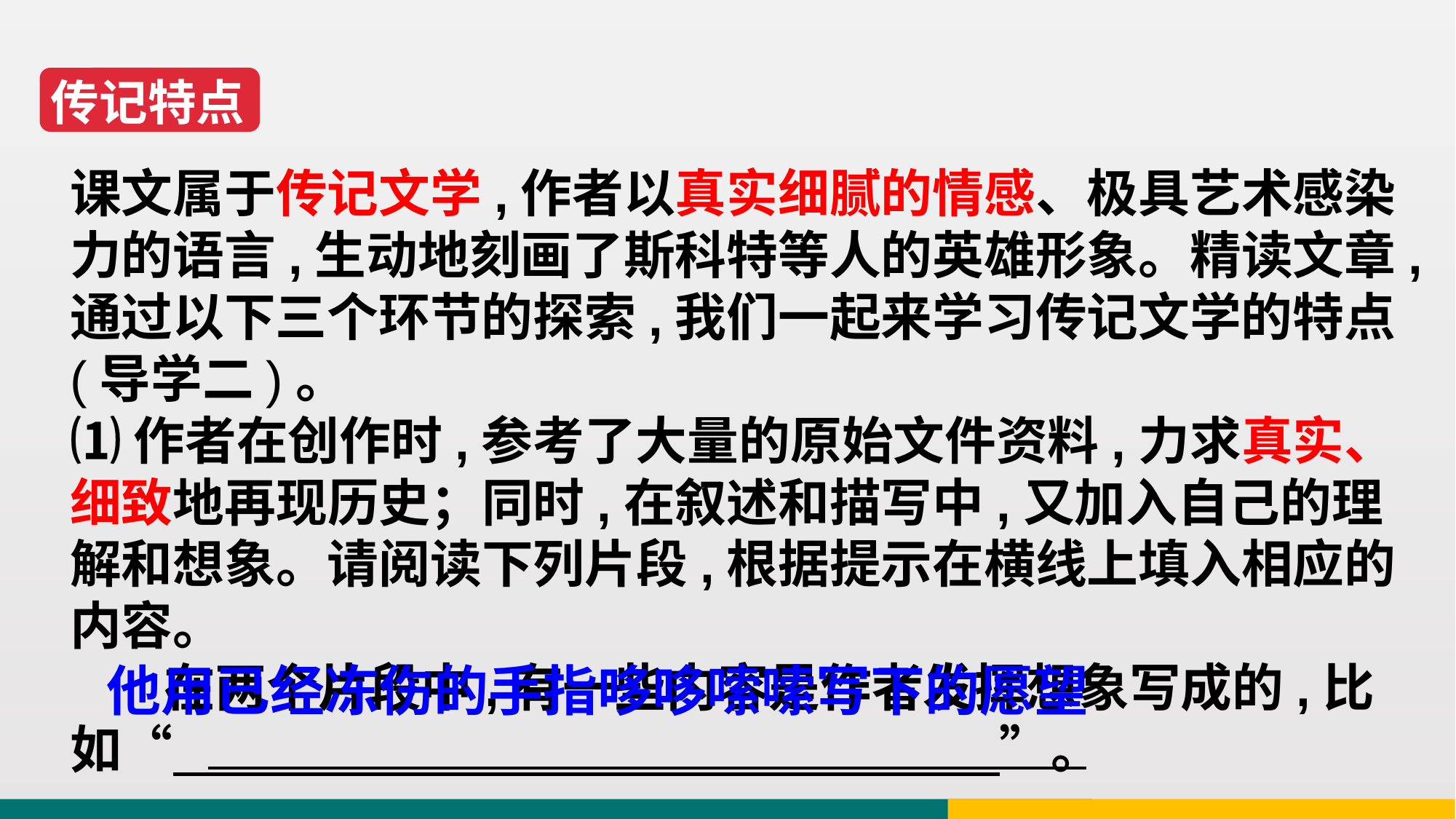

传记特点
课文属于传记文学,作者以真实细腻的情感、极具艺术感染力的语言,生动地刻画了斯科特等人的英雄形象。精读文章,通过以下三个环节的探索,我们一起来学习传记文学的特点(导学二)。
⑴作者在创作时,参考了大量的原始文件资料,力求真实、细致地再现历史；同时,在叙述和描写中,又加入自己的理解和想象。请阅读下列片段,根据提示在横线上填入相应的内容。
       在两个片段中,有一些内容是作者发挥想象写成的,比如“                                                                       ”。
他用已经冻伤的手指哆哆嗦嗦写下的愿望

                                                                      。